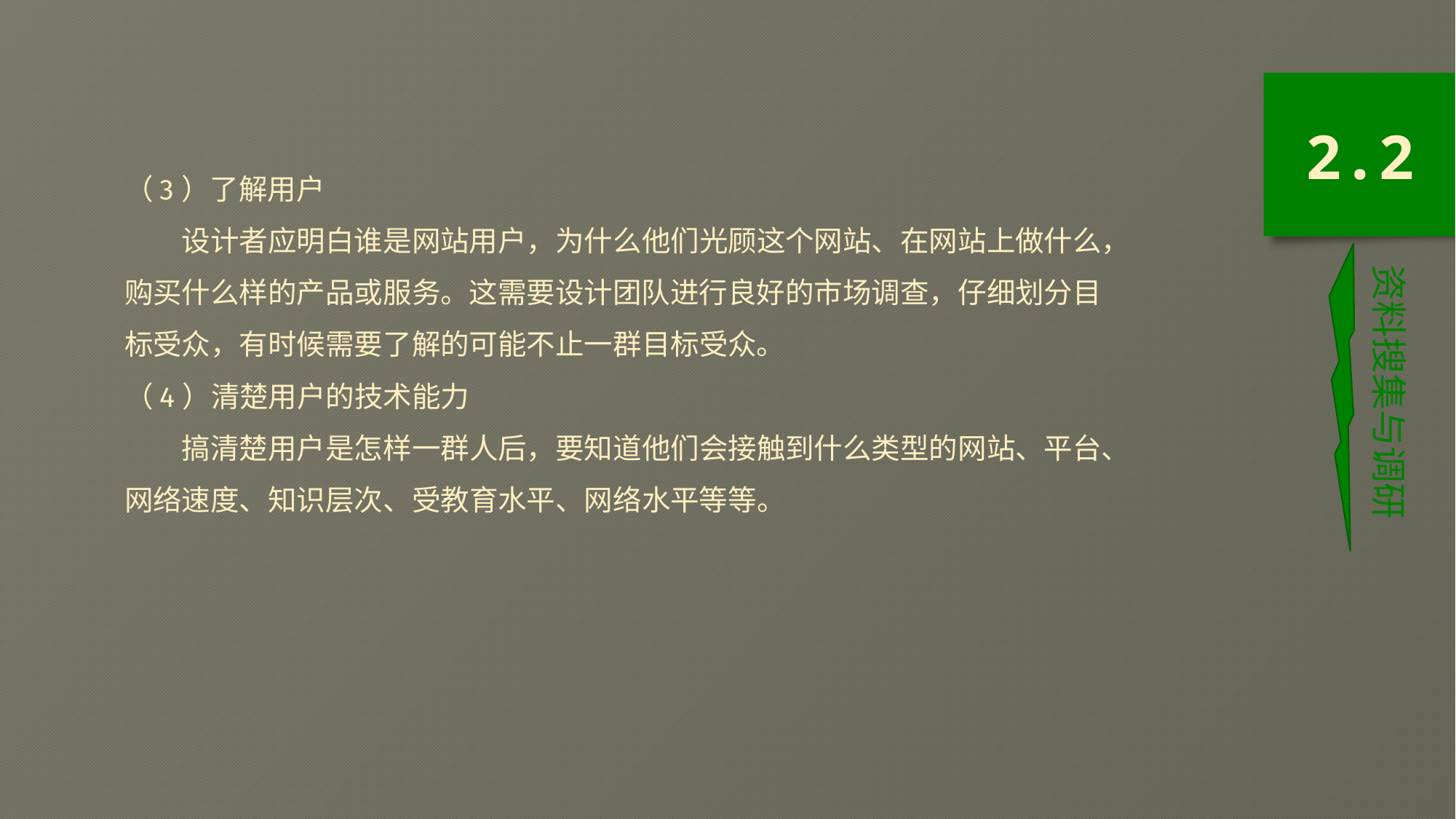

（3）了解用户
　　设计者应明白谁是网站用户，为什么他们光顾这个网站、在网站上做什么，购买什么样的产品或服务。这需要设计团队进行良好的市场调查，仔细划分目标受众，有时候需要了解的可能不止一群目标受众。
（4）清楚用户的技术能力
　　搞清楚用户是怎样一群人后，要知道他们会接触到什么类型的网站、平台、网络速度、知识层次、受教育水平、网络水平等等。
2.2

资料搜集与调研